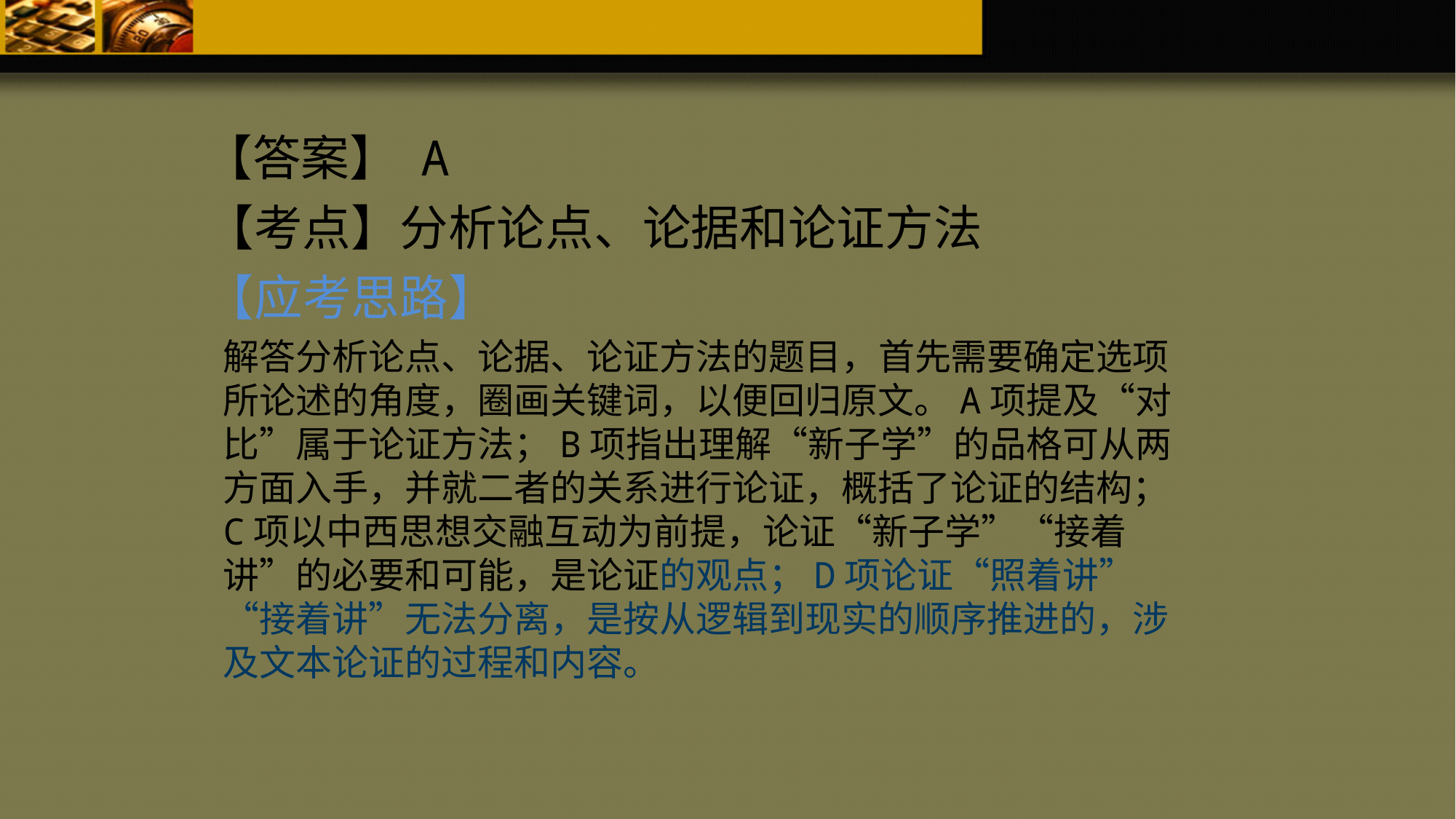

【答案】 A
【考点】分析论点、论据和论证方法
【应考思路】

解答分析论点、论据、论证方法的题目，首先需要确定选项所论述的角度，圈画关键词，以便回归原文。A项提及“对比”属于论证方法；B项指出理解“新子学”的品格可从两方面入手，并就二者的关系进行论证，概括了论证的结构；C项以中西思想交融互动为前提，论证“新子学”“接着讲”的必要和可能，是论证的观点；D项论证“照着讲”“接着讲”无法分离，是按从逻辑到现实的顺序推进的，涉及文本论证的过程和内容。